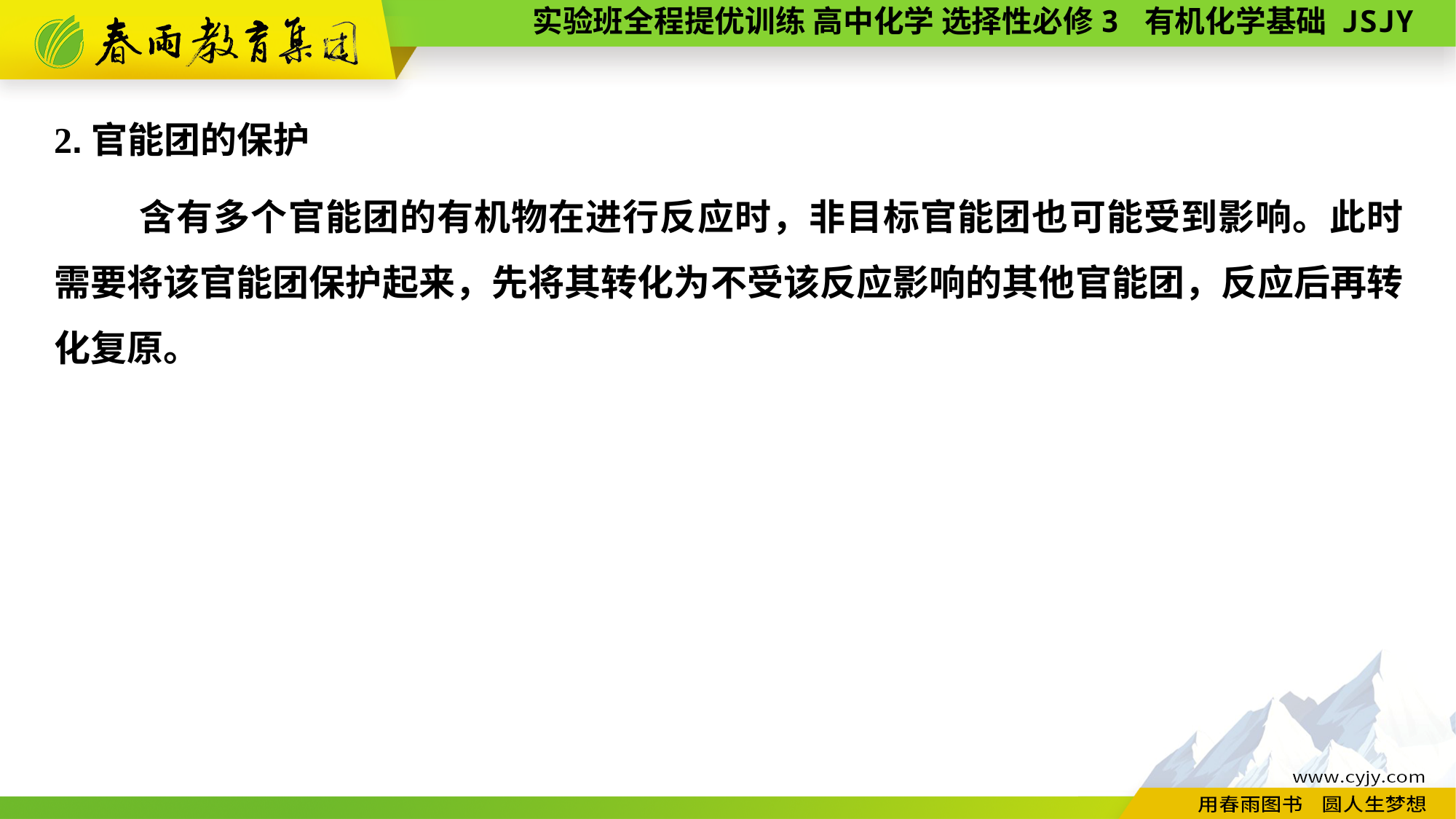

2.官能团的保护
含有多个官能团的有机物在进行反应时，非目标官能团也可能受到影响。此时需要将该官能团保护起来，先将其转化为不受该反应影响的其他官能团，反应后再转化复原。